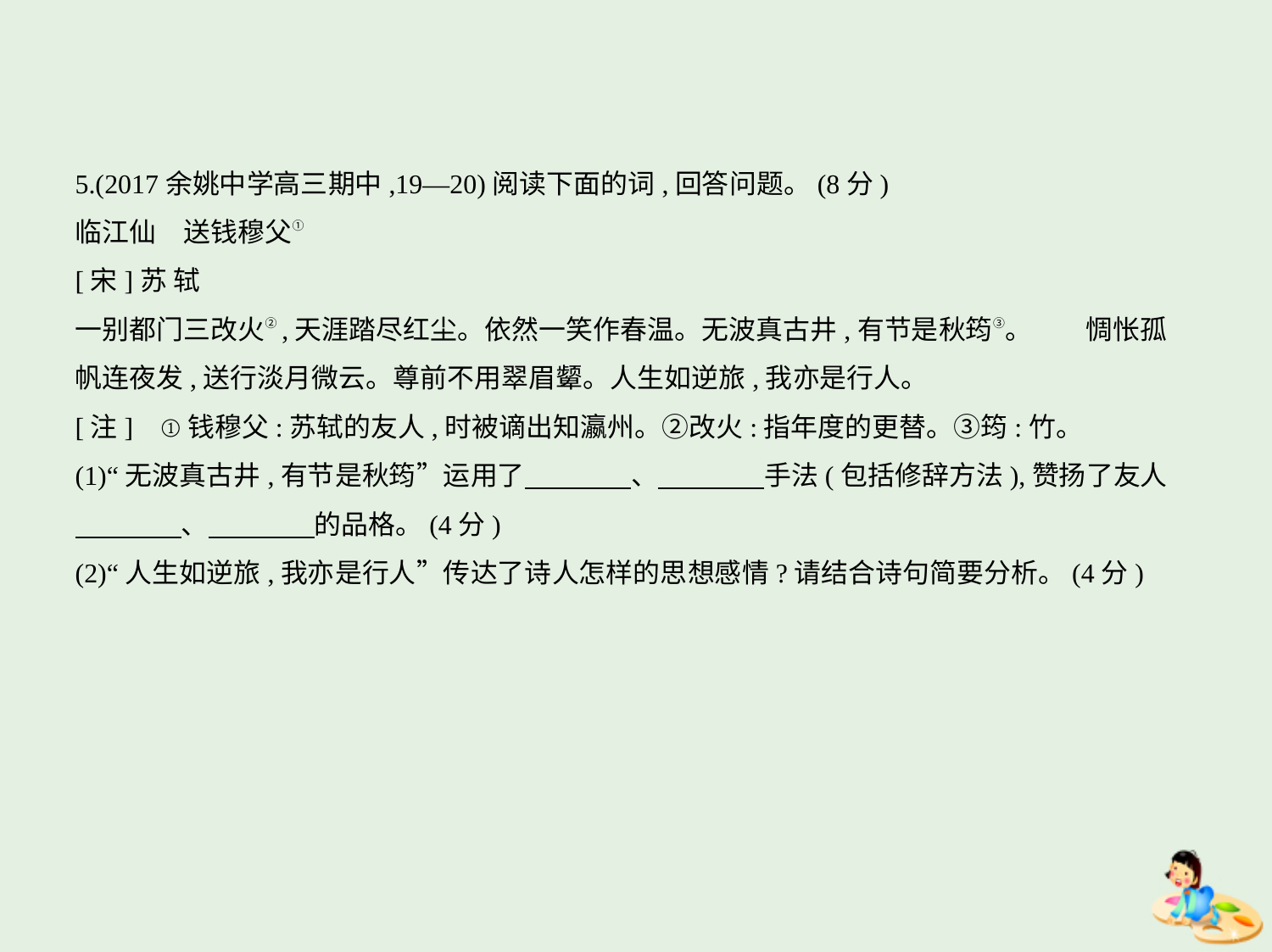

5.(2017余姚中学高三期中,19—20)阅读下面的词,回答问题。(8分)
临江仙　送钱穆父①
[宋]苏 轼
一别都门三改火②,天涯踏尽红尘。依然一笑作春温。无波真古井,有节是秋筠③。　　惆怅孤
帆连夜发,送行淡月微云。尊前不用翠眉颦。人生如逆旅,我亦是行人。
[注]    ①钱穆父:苏轼的友人,时被谪出知瀛州。②改火:指年度的更替。③筠:竹。
(1)“无波真古井,有节是秋筠”运用了　　　    、　　　    手法(包括修辞方法),赞扬了友人
　　　    、　　　    的品格。(4分)
(2)“人生如逆旅,我亦是行人”传达了诗人怎样的思想感情?请结合诗句简要分析。(4分)